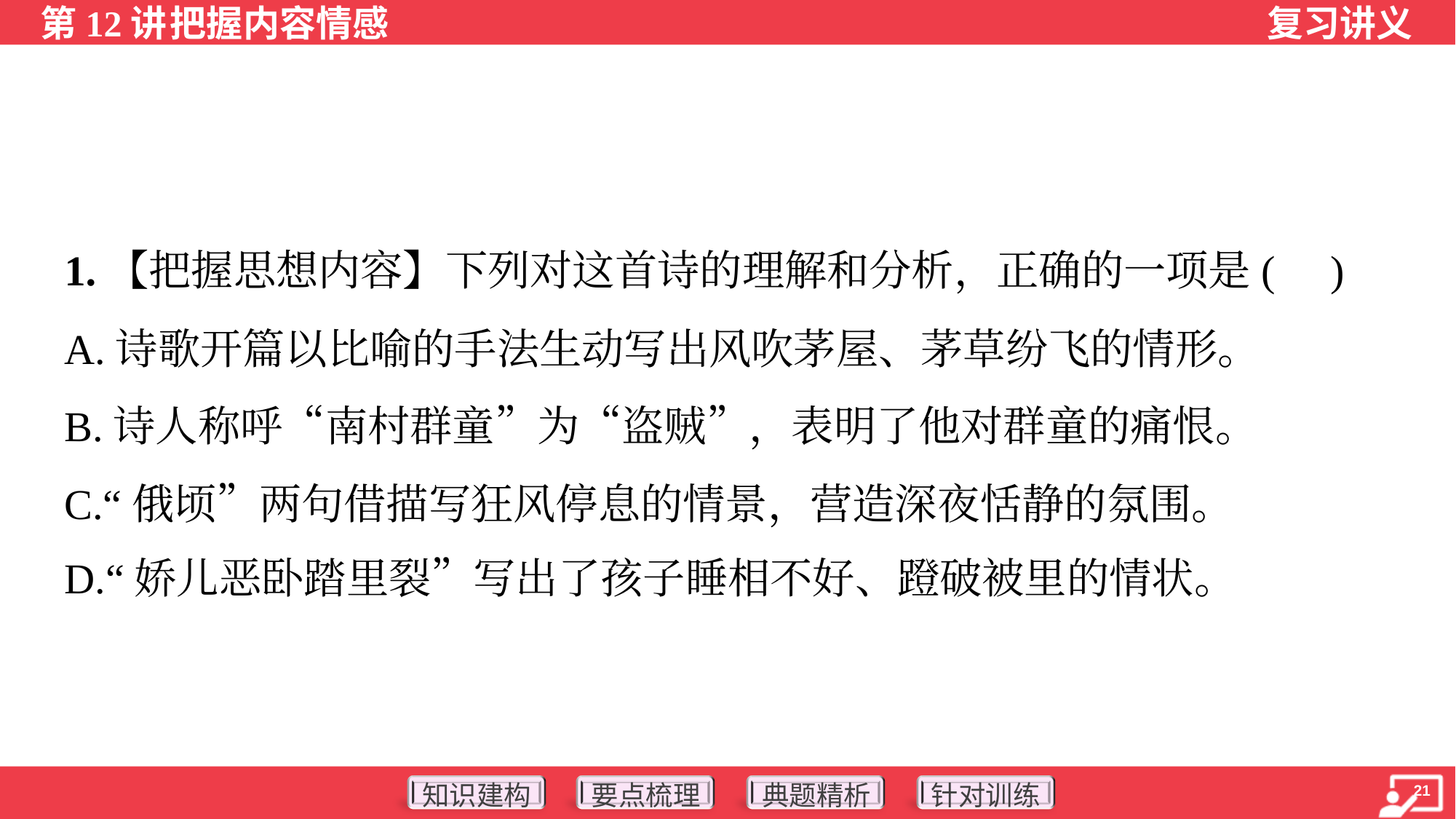

1.【把握思想内容】下列对这首诗的理解和分析，正确的一项是(     )
A.诗歌开篇以比喻的手法生动写出风吹茅屋、茅草纷飞的情形。
B.诗人称呼“南村群童”为“盗贼”，表明了他对群童的痛恨。
C.“俄顷”两句借描写狂风停息的情景，营造深夜恬静的氛围。
D.“娇儿恶卧踏里裂”写出了孩子睡相不好、蹬破被里的情状。